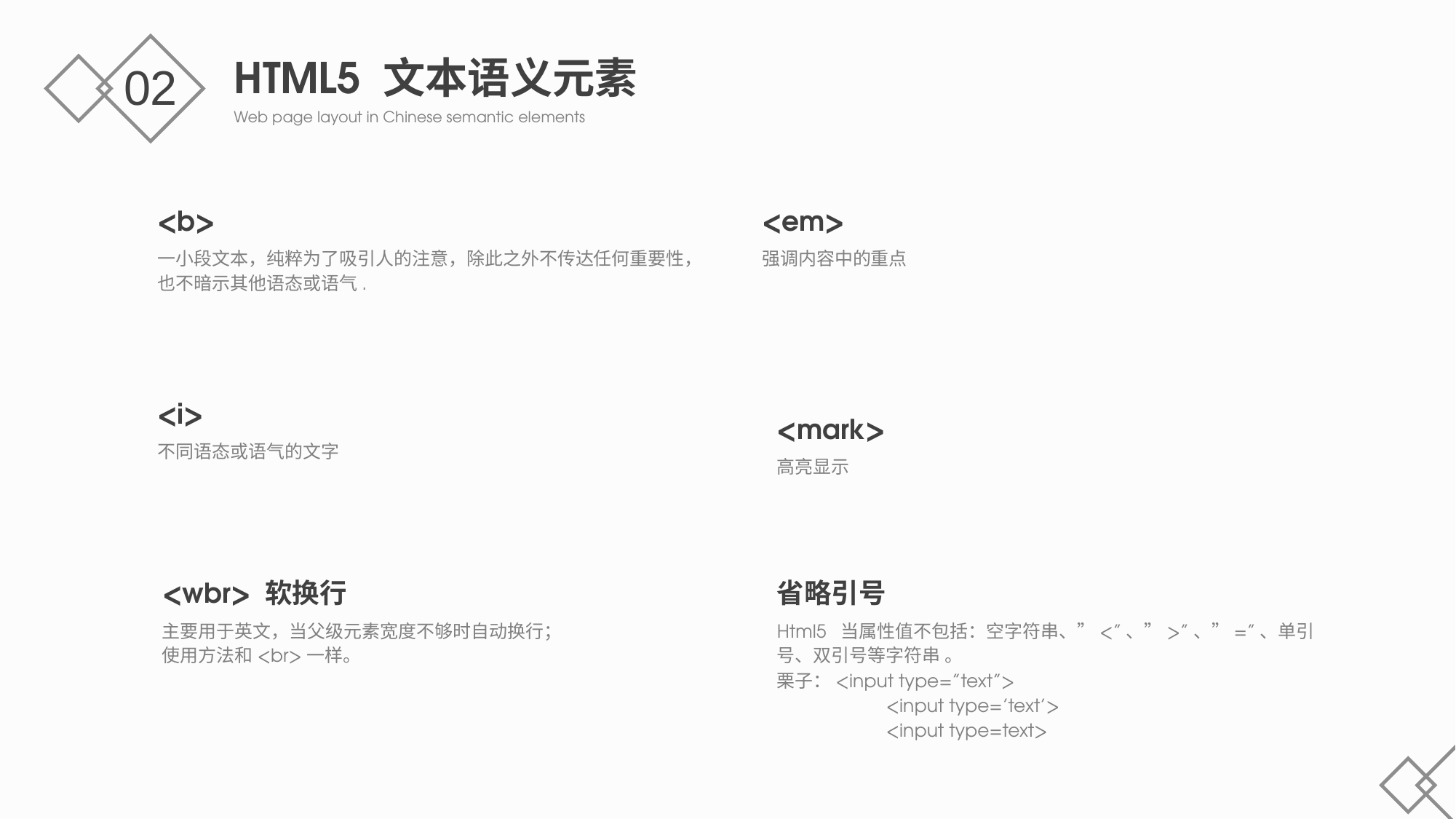

HTML5 文本语义元素
Web page layout in Chinese semantic elements
02

<b>
一小段文本，纯粹为了吸引人的注意，除此之外不传达任何重要性，也不暗示其他语态或语气.
<em>
强调内容中的重点
<i>
不同语态或语气的文字
<mark>
高亮显示
<wbr> 软换行
主要用于英文，当父级元素宽度不够时自动换行；
使用方法和<br>一样。
省略引号
Html5  当属性值不包括：空字符串、”<”、”>”、”=”、单引号、双引号等字符串 。
栗子：<input type=”text”>
	<input type=’text’>
	<input type=text>